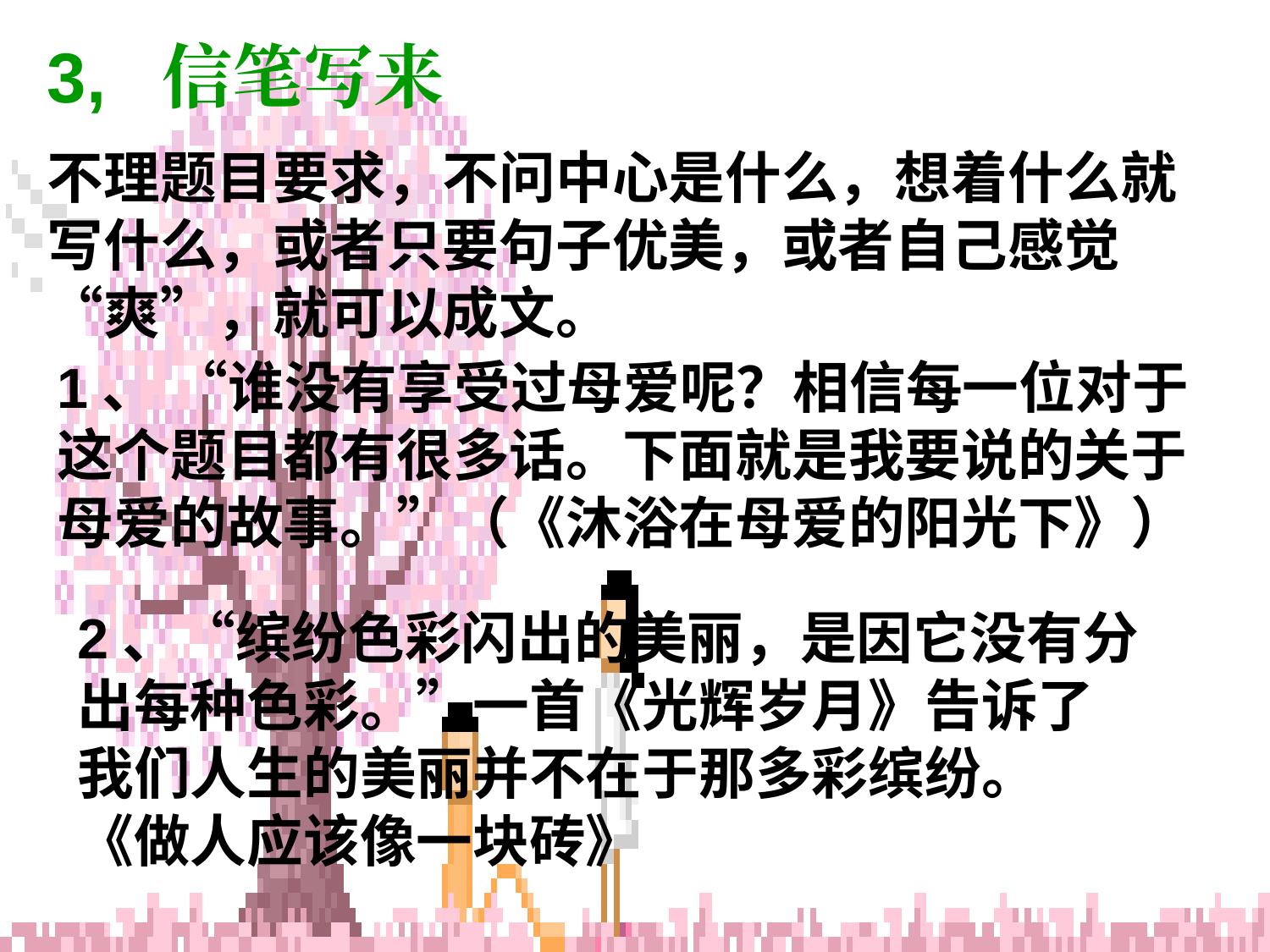

3,  信笔写来
不理题目要求，不问中心是什么，想着什么就写什么，或者只要句子优美，或者自己感觉“爽”，就可以成文。
1、 “谁没有享受过母爱呢？相信每一位对于这个题目都有很多话。下面就是我要说的关于母爱的故事。”（《沐浴在母爱的阳光下》）
2、“缤纷色彩闪出的美丽，是因它没有分出每种色彩。”一首《光辉岁月》告诉了我们人生的美丽并不在于那多彩缤纷。《做人应该像一块砖》